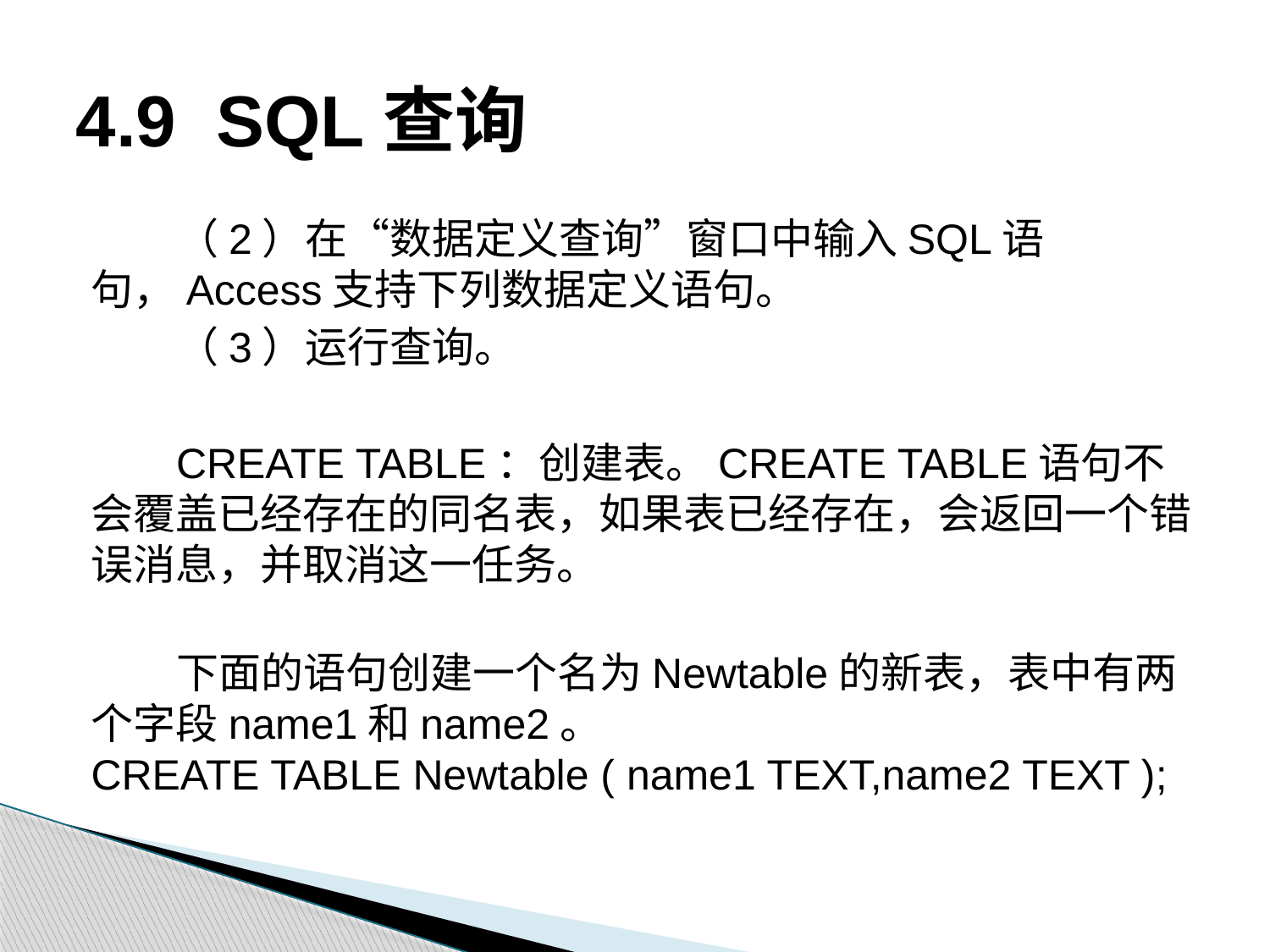

# 4.9  SQL查询
（2）在“数据定义查询”窗口中输入SQL语句，Access支持下列数据定义语句。
（3）运行查询。

CREATE TABLE：创建表。CREATE TABLE语句不会覆盖已经存在的同名表，如果表已经存在，会返回一个错误消息，并取消这一任务。
下面的语句创建一个名为Newtable的新表，表中有两个字段name1和name2。
CREATE TABLE Newtable ( name1 TEXT,name2 TEXT );